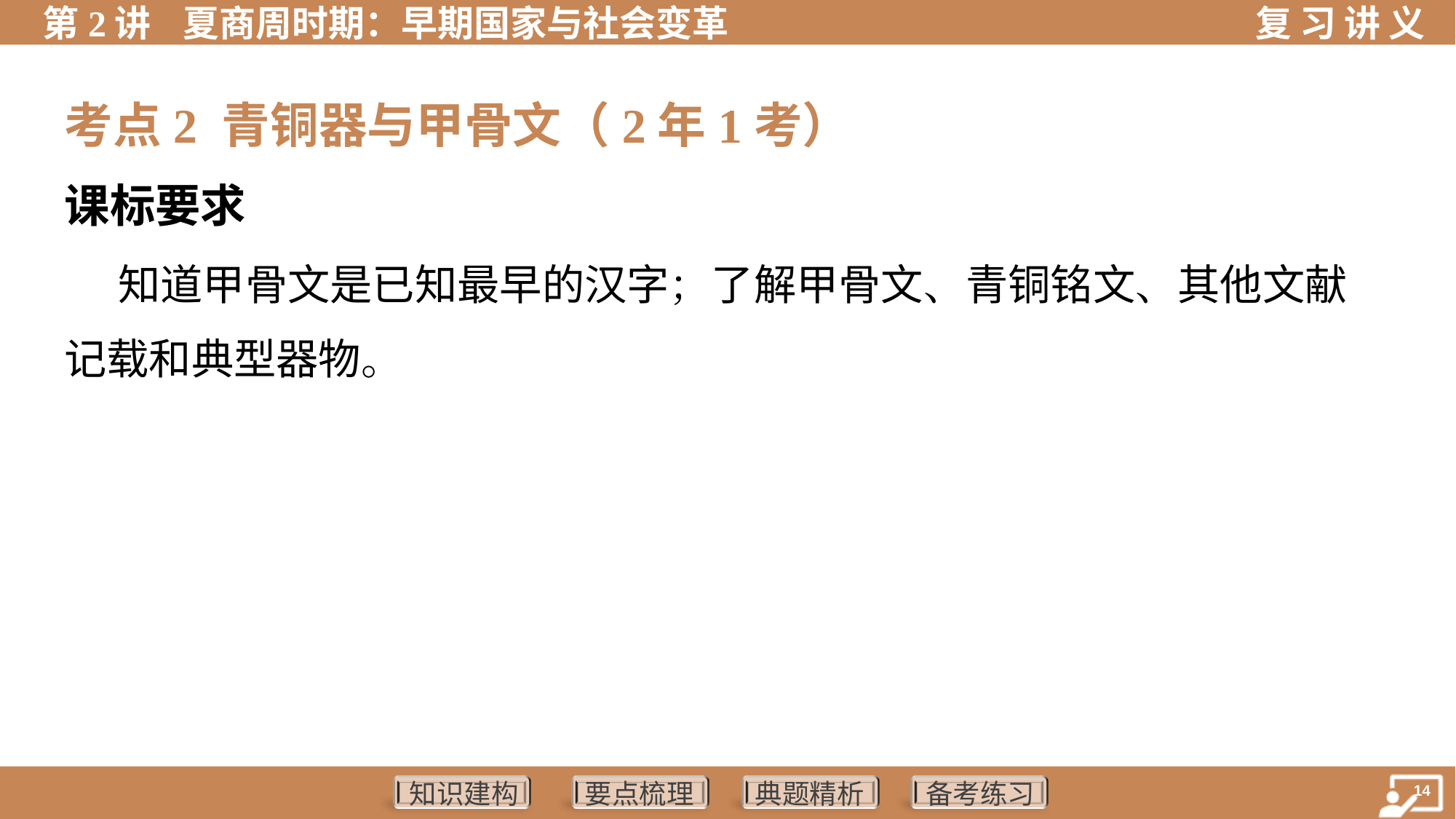

考点2 青铜器与甲骨文（2年1考）
课标要求
    知道甲骨文是已知最早的汉字；了解甲骨文、青铜铭文、其他文献
记载和典型器物。